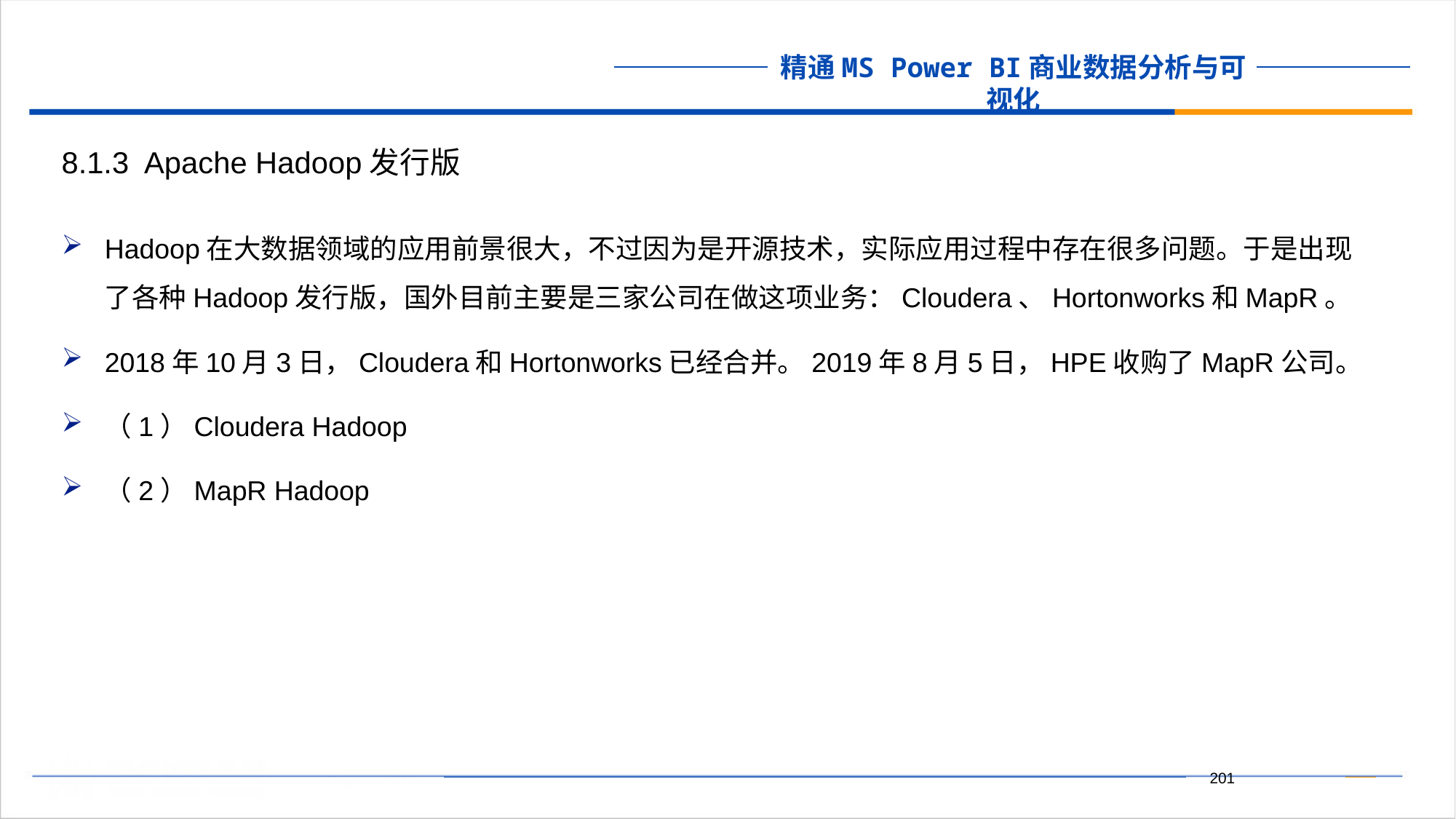

8.1.3  Apache Hadoop发行版
Hadoop在大数据领域的应用前景很大，不过因为是开源技术，实际应用过程中存在很多问题。于是出现了各种Hadoop发行版，国外目前主要是三家公司在做这项业务：Cloudera、Hortonworks和MapR。
2018年10月3日，Cloudera和Hortonworks已经合并。2019年8月5日，HPE收购了MapR公司。
（1）Cloudera Hadoop
（2）MapR Hadoop